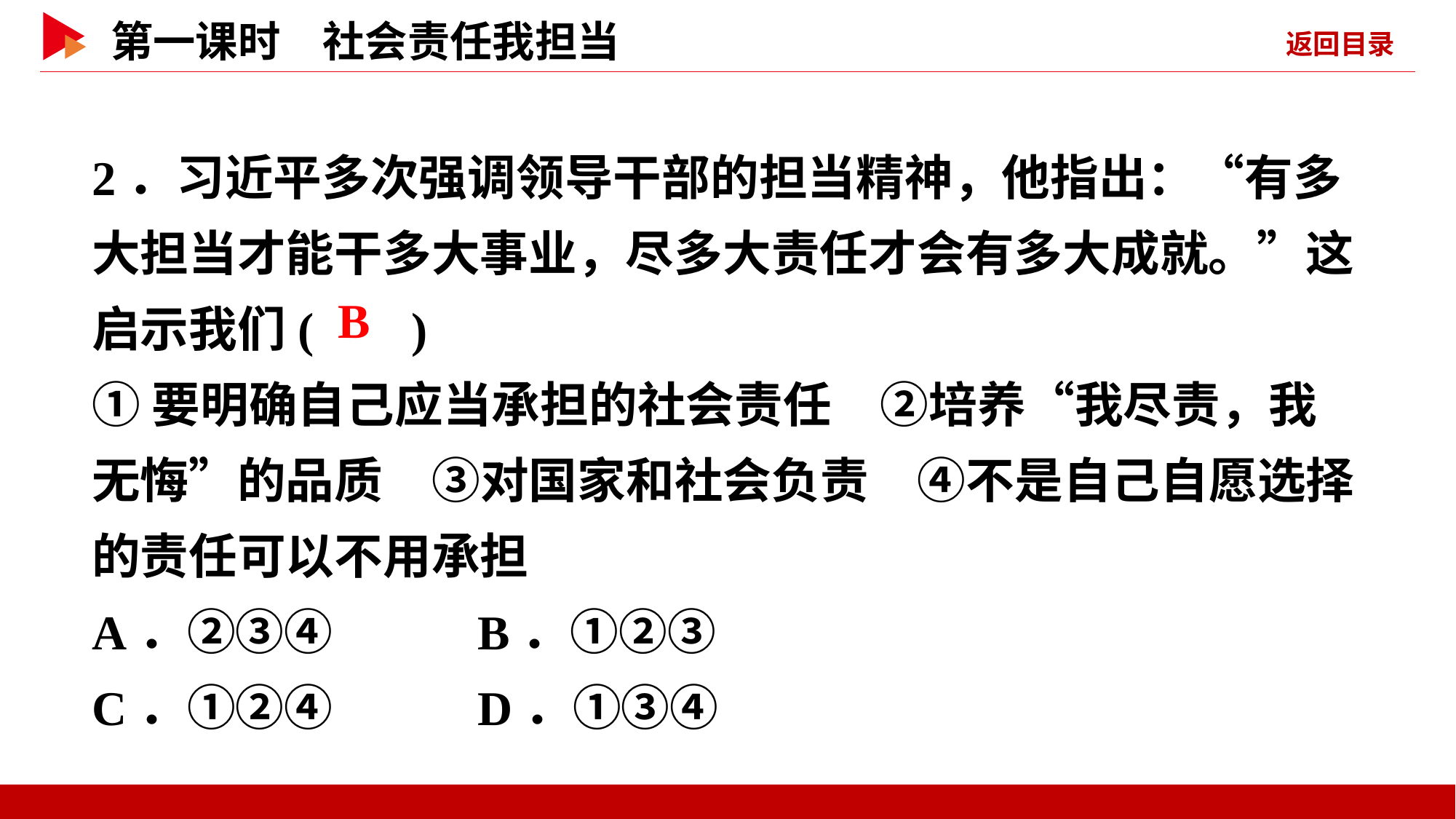

2．习近平多次强调领导干部的担当精神，他指出：“有多大担当才能干多大事业，尽多大责任才会有多大成就。”这启示我们(        )
①要明确自己应当承担的社会责任　②培养“我尽责，我无悔”的品质　③对国家和社会负责　④不是自己自愿选择的责任可以不用承担
A．②③④            B．①②③
C．①②④            D．①③④
   B